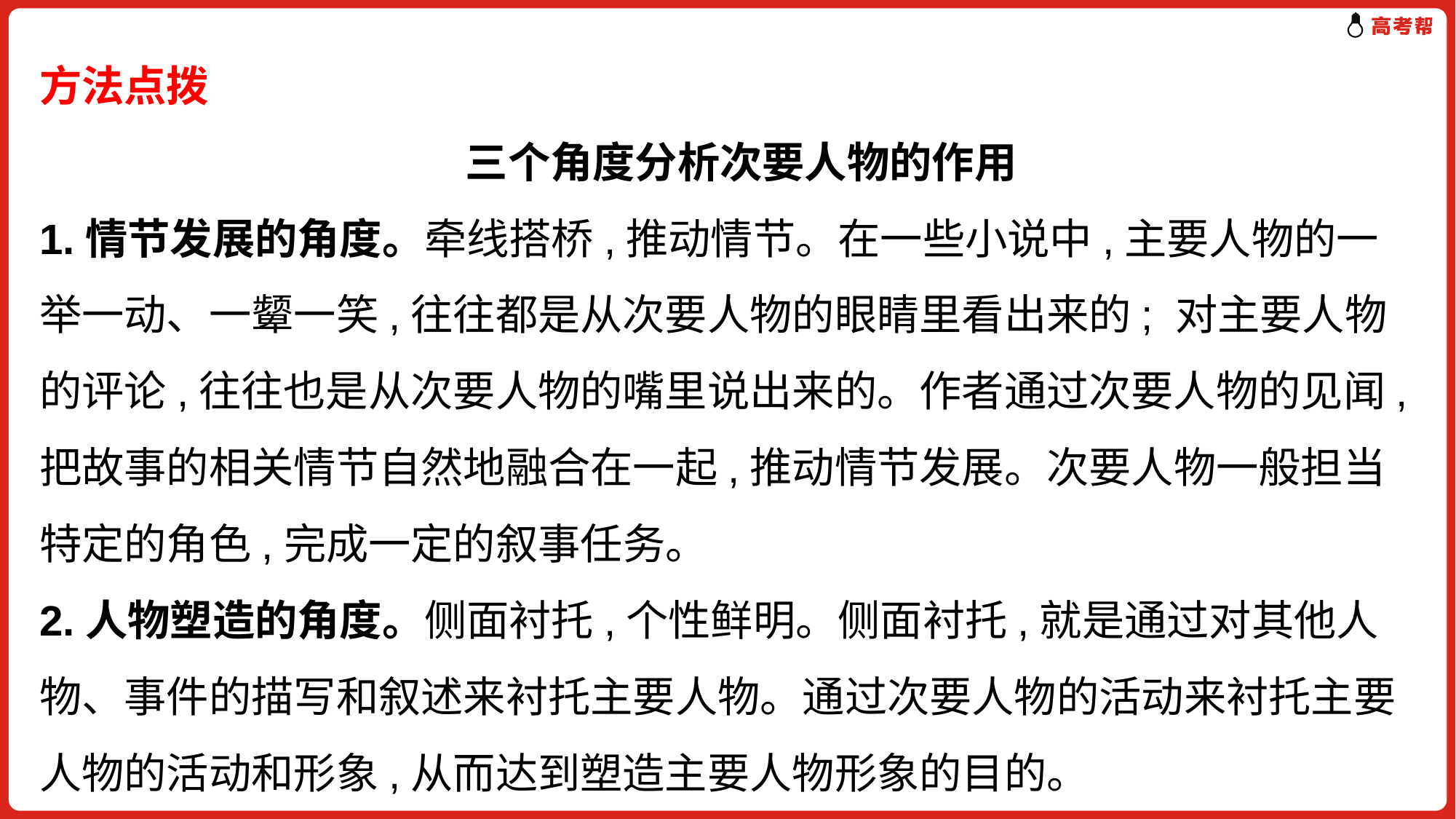

方法点拨
　三个角度分析次要人物的作用
1.情节发展的角度。牵线搭桥,推动情节。在一些小说中,主要人物的一举一动、一颦一笑,往往都是从次要人物的眼睛里看出来的; 对主要人物的评论,往往也是从次要人物的嘴里说出来的。作者通过次要人物的见闻,把故事的相关情节自然地融合在一起,推动情节发展。次要人物一般担当特定的角色,完成一定的叙事任务。
2.人物塑造的角度。侧面衬托,个性鲜明。侧面衬托,就是通过对其他人物、事件的描写和叙述来衬托主要人物。通过次要人物的活动来衬托主要人物的活动和形象,从而达到塑造主要人物形象的目的。